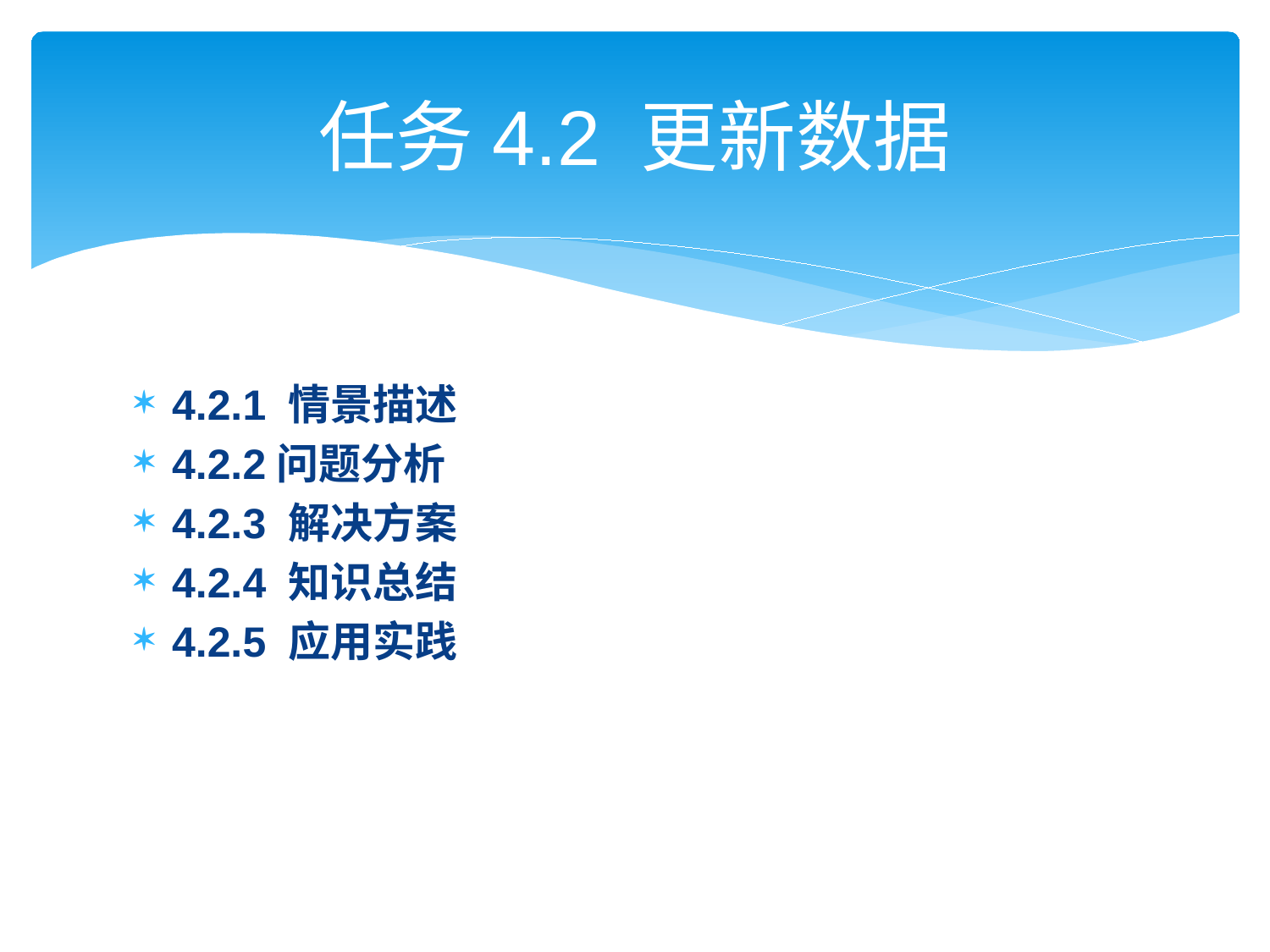

# 任务4.2 更新数据
4.2.1 情景描述
4.2.2问题分析
4.2.3 解决方案
4.2.4 知识总结
4.2.5 应用实践